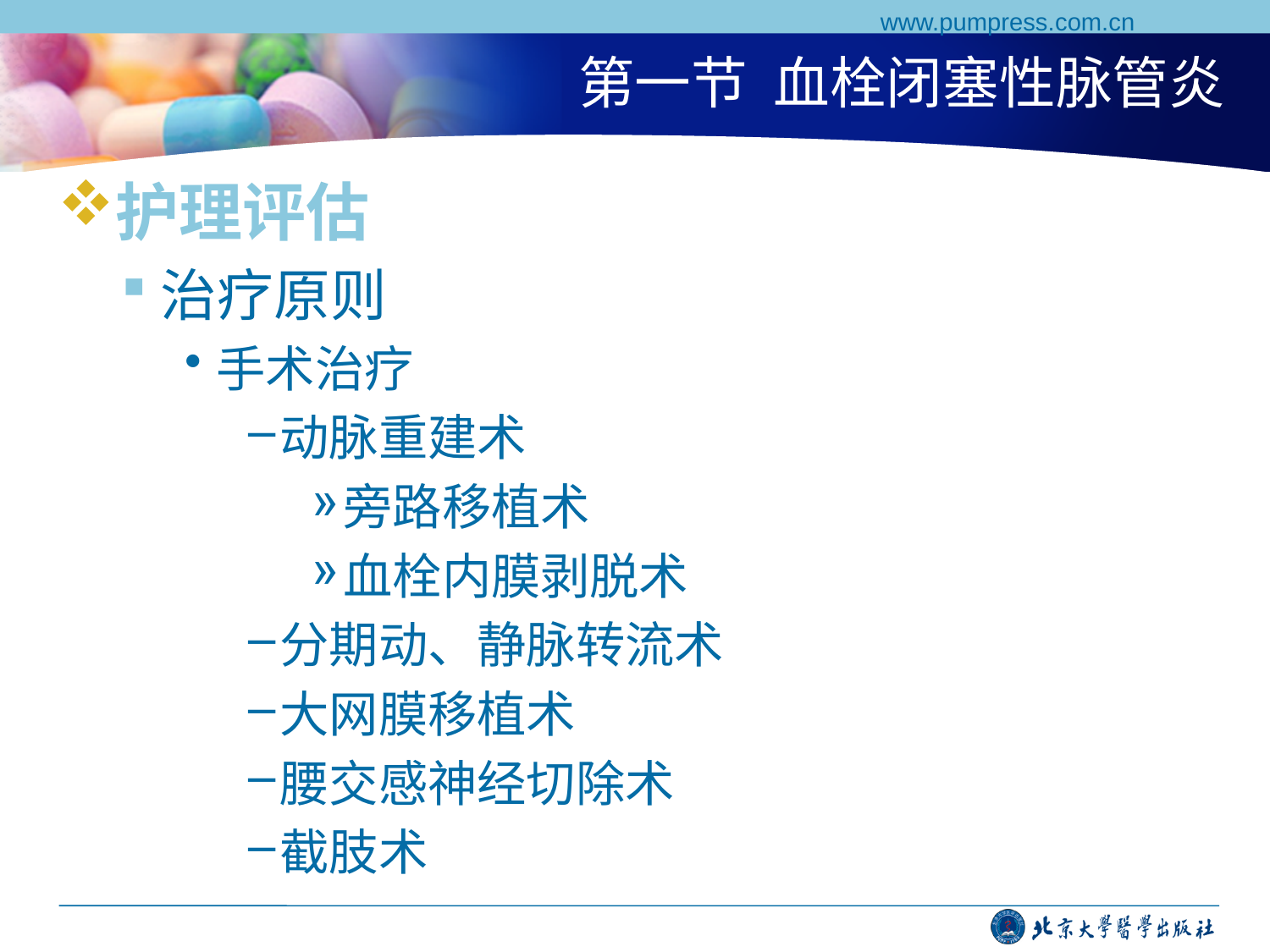

www.pumpress.com.cn
# 第一节  血栓闭塞性脉管炎
护理评估
治疗原则
手术治疗
动脉重建术
旁路移植术
血栓内膜剥脱术
分期动、静脉转流术
大网膜移植术
腰交感神经切除术
截肢术